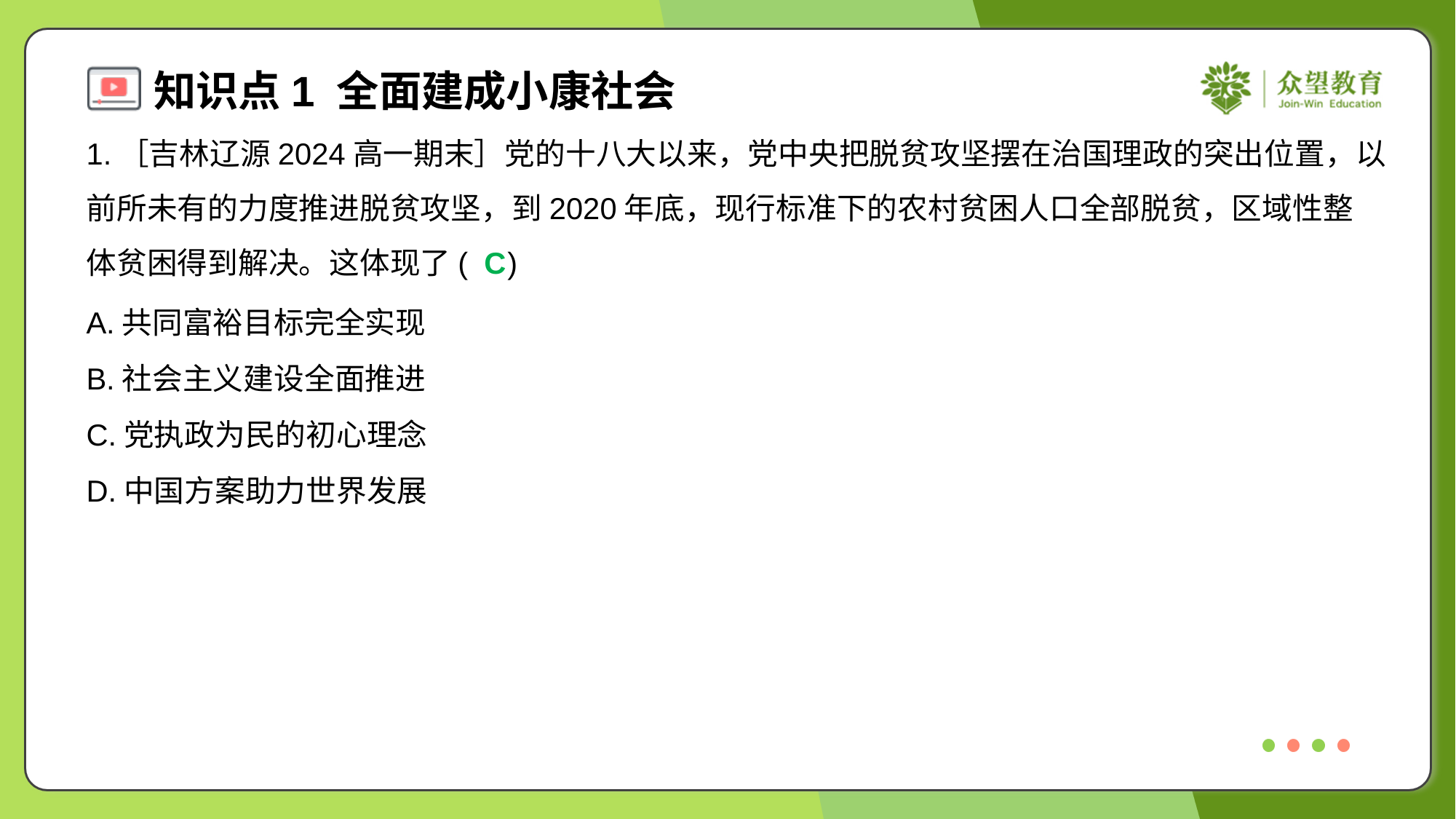

1.［吉林辽源2024高一期末］党的十八大以来，党中央把脱贫攻坚摆在治国理政的突出位置，以
前所未有的力度推进脱贫攻坚，到2020年底，现行标准下的农村贫困人口全部脱贫，区域性整
体贫困得到解决。这体现了(     )
C
A.共同富裕目标完全实现
B.社会主义建设全面推进
C.党执政为民的初心理念
D.中国方案助力世界发展